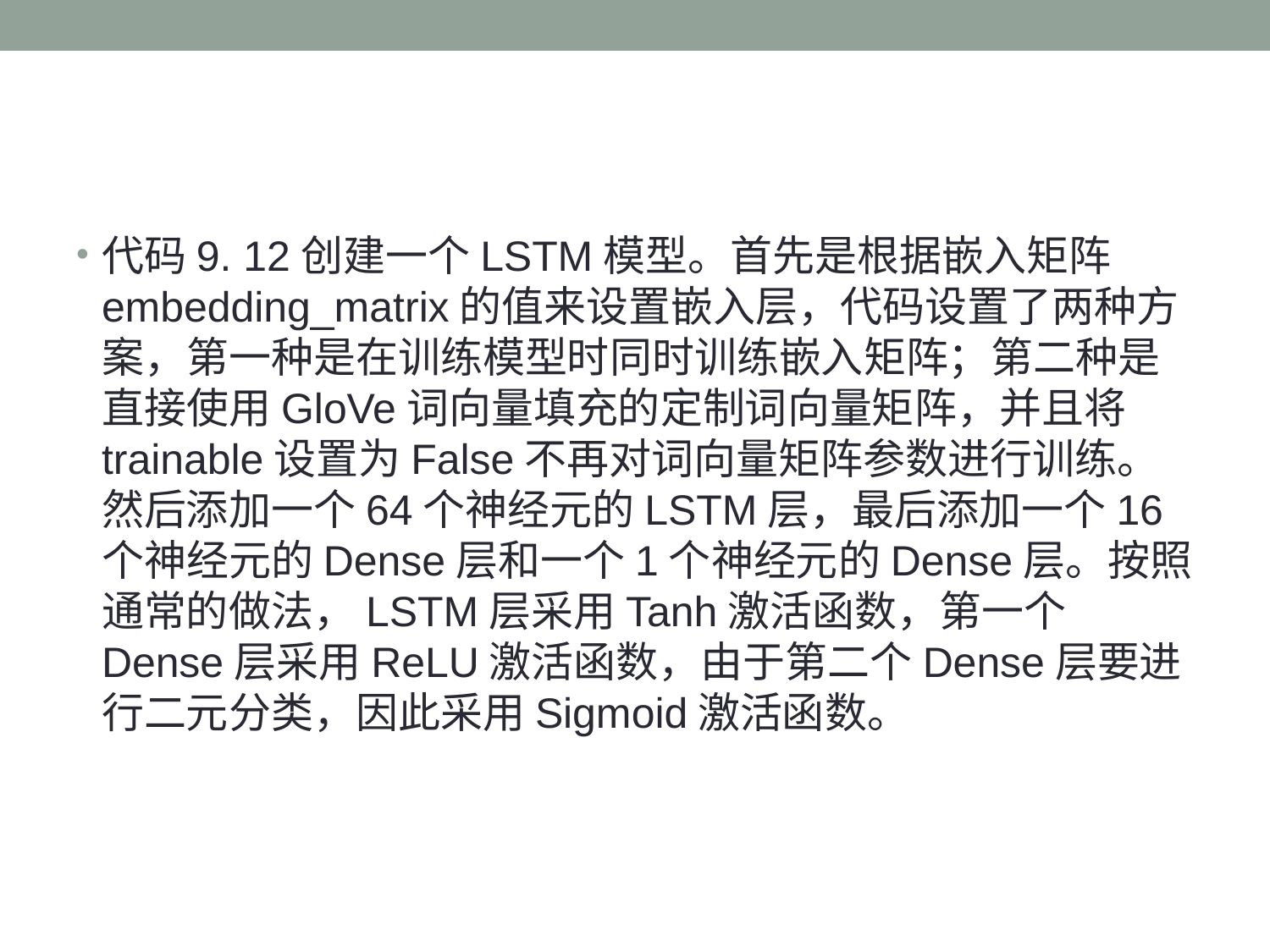

#
代码9. 12创建一个LSTM模型。首先是根据嵌入矩阵embedding_matrix的值来设置嵌入层，代码设置了两种方案，第一种是在训练模型时同时训练嵌入矩阵；第二种是直接使用GloVe词向量填充的定制词向量矩阵，并且将trainable设置为False不再对词向量矩阵参数进行训练。然后添加一个64个神经元的LSTM层，最后添加一个16个神经元的Dense层和一个1个神经元的Dense层。按照通常的做法，LSTM层采用Tanh激活函数，第一个Dense层采用ReLU激活函数，由于第二个Dense层要进行二元分类，因此采用Sigmoid激活函数。